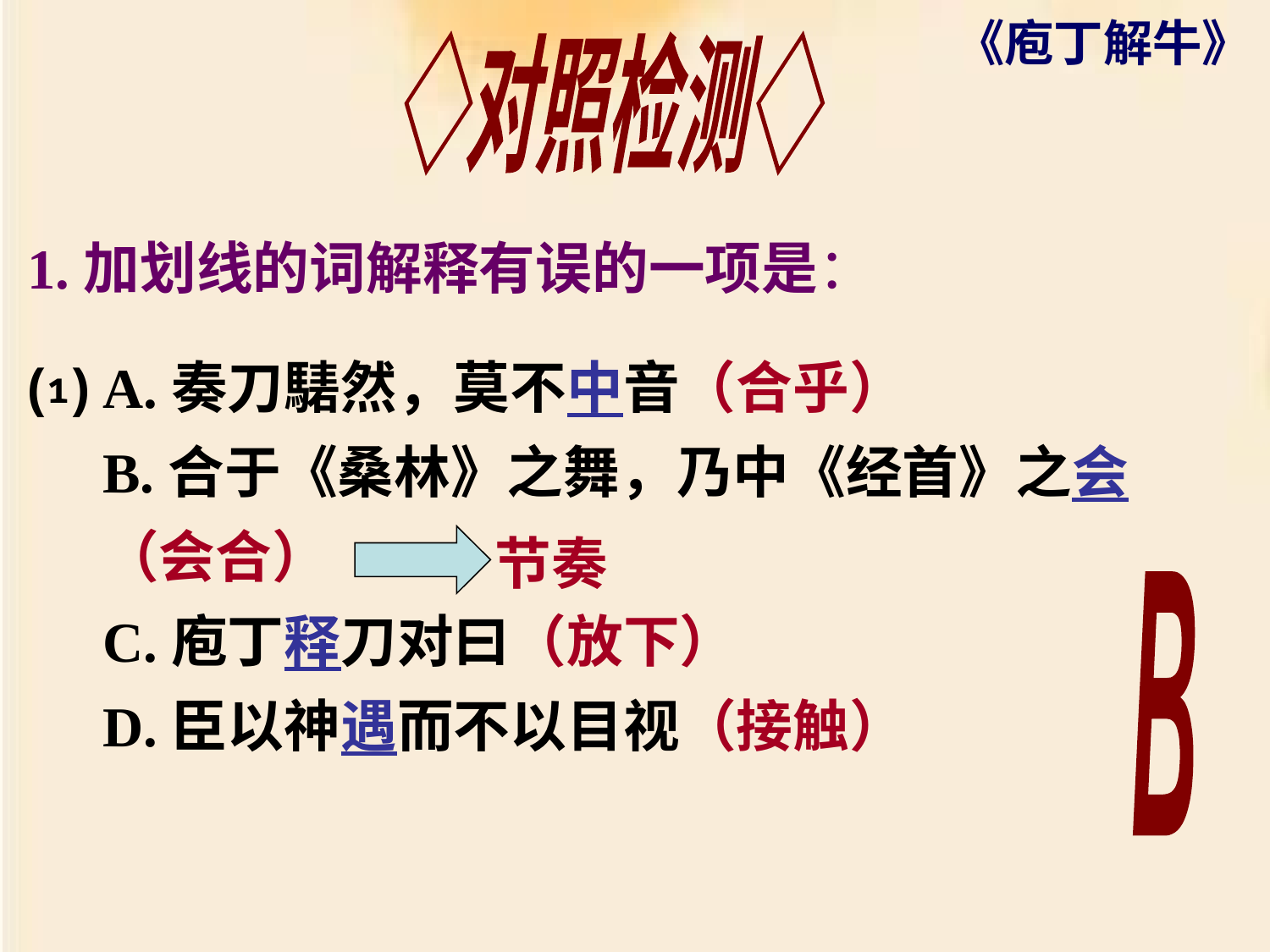

◇对照检测◇
1.加划线的词解释有误的一项是：
⑴
A.奏刀騞然，莫不中音（合乎）
B.合于《桑林》之舞，乃中《经首》之会
（会合）
C.庖丁释刀对曰（放下）
D.臣以神遇而不以目视（接触）
节奏

B